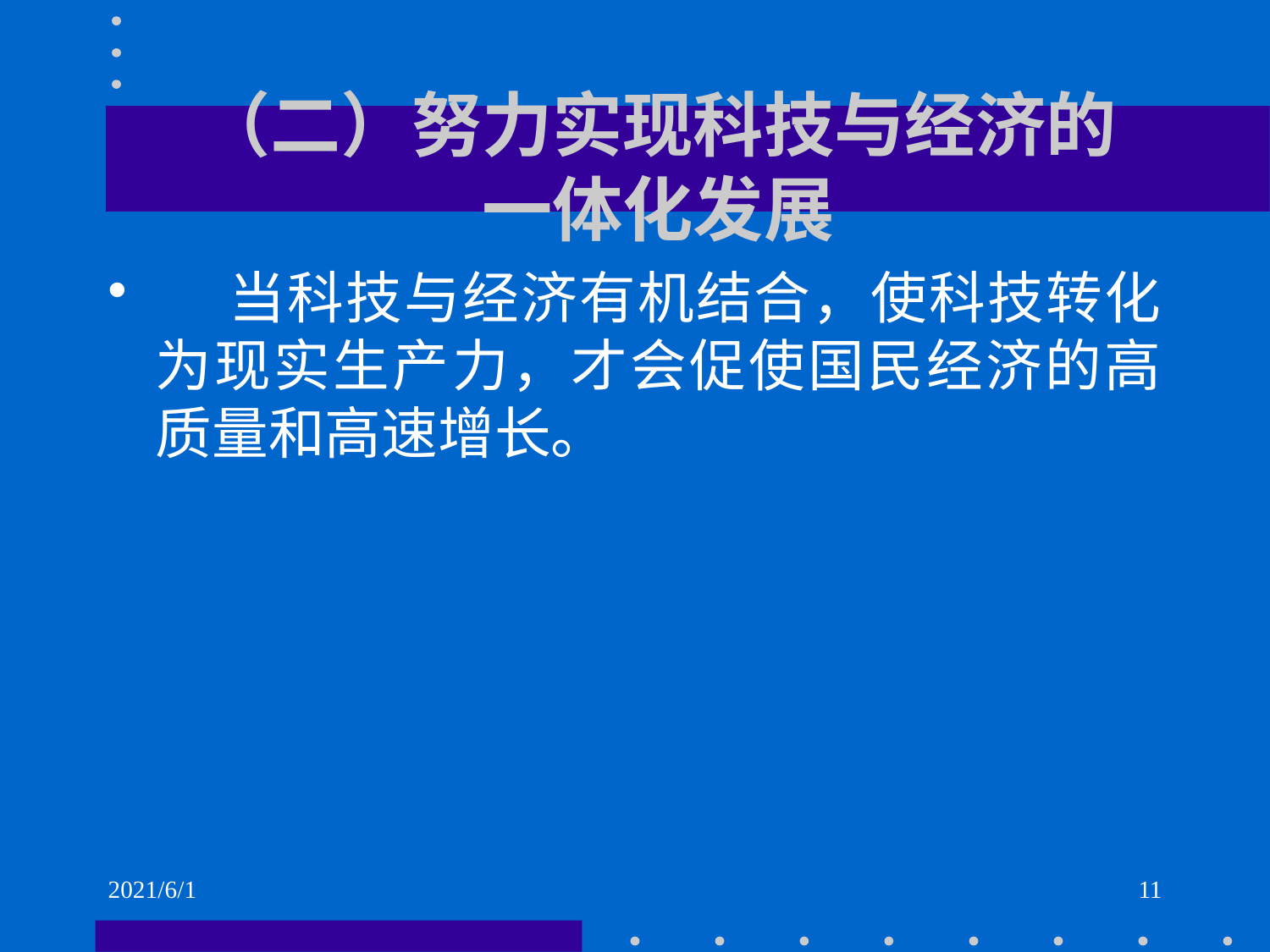

# （二）努力实现科技与经济的 一体化发展
    当科技与经济有机结合，使科技转化为现实生产力，才会促使国民经济的高质量和高速增长。
2021/6/1
11